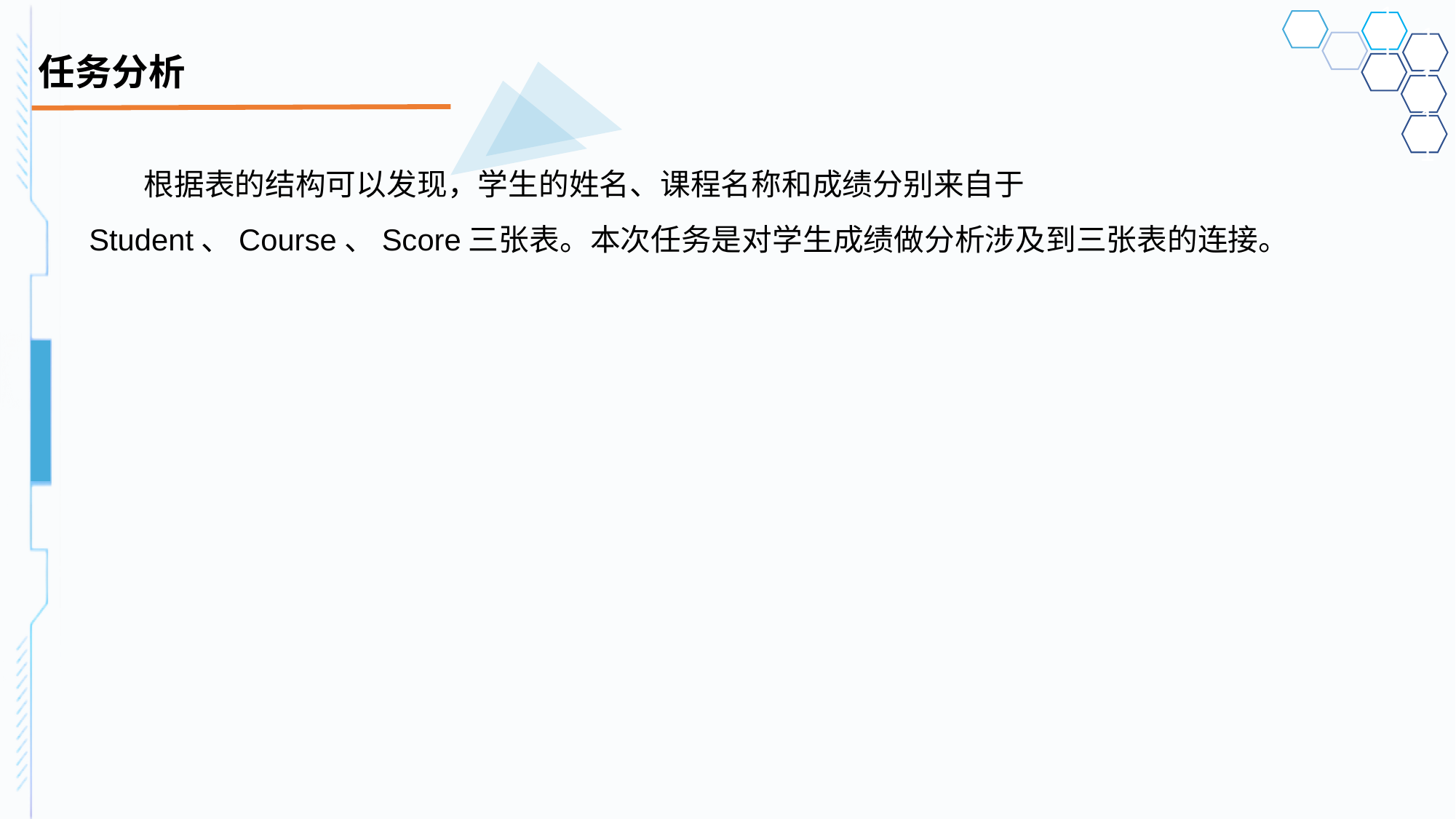

# 任务分析

根据表的结构可以发现，学生的姓名、课程名称和成绩分别来自于Student、Course、Score三张表。本次任务是对学生成绩做分析涉及到三张表的连接。